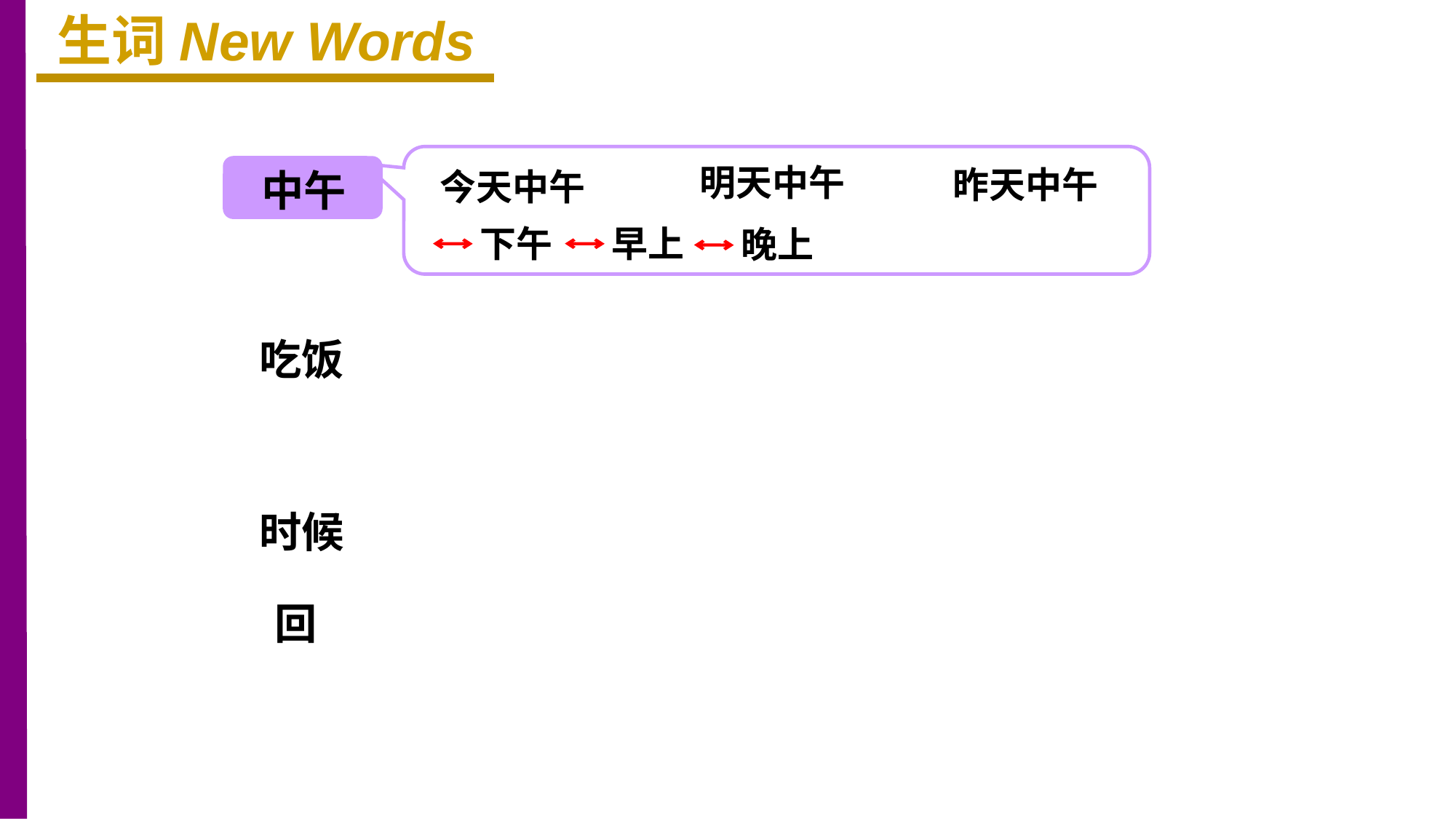

生词New Words

明天中午

昨天中午
中午
今天中午
下午
早上
晚上
吃饭
时候
回